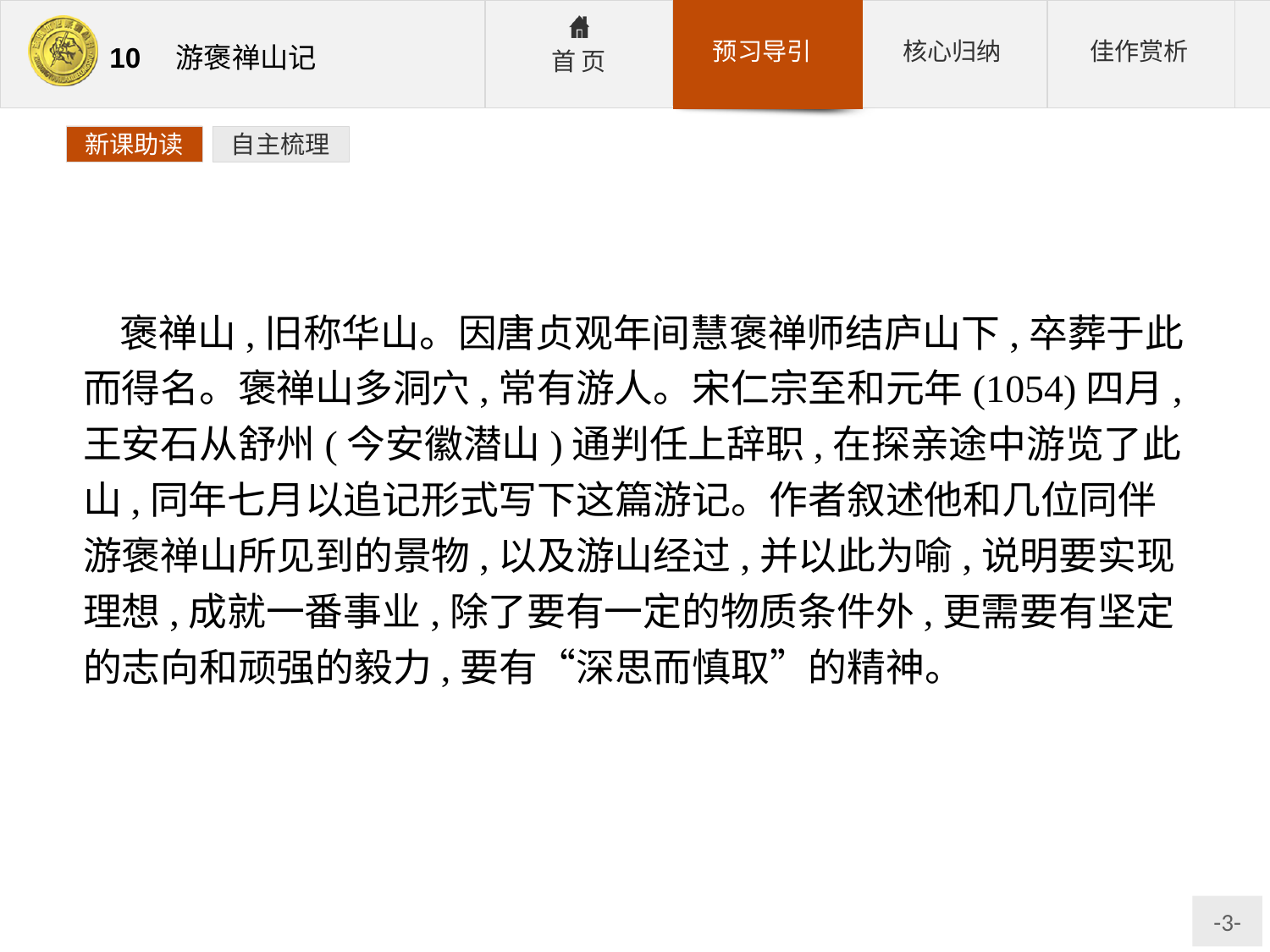

新课助读
自主梳理
褒禅山,旧称华山。因唐贞观年间慧褒禅师结庐山下,卒葬于此而得名。褒禅山多洞穴,常有游人。宋仁宗至和元年(1054)四月,王安石从舒州(今安徽潜山)通判任上辞职,在探亲途中游览了此山,同年七月以追记形式写下这篇游记。作者叙述他和几位同伴游褒禅山所见到的景物,以及游山经过,并以此为喻,说明要实现理想,成就一番事业,除了要有一定的物质条件外,更需要有坚定的志向和顽强的毅力,要有“深思而慎取”的精神。